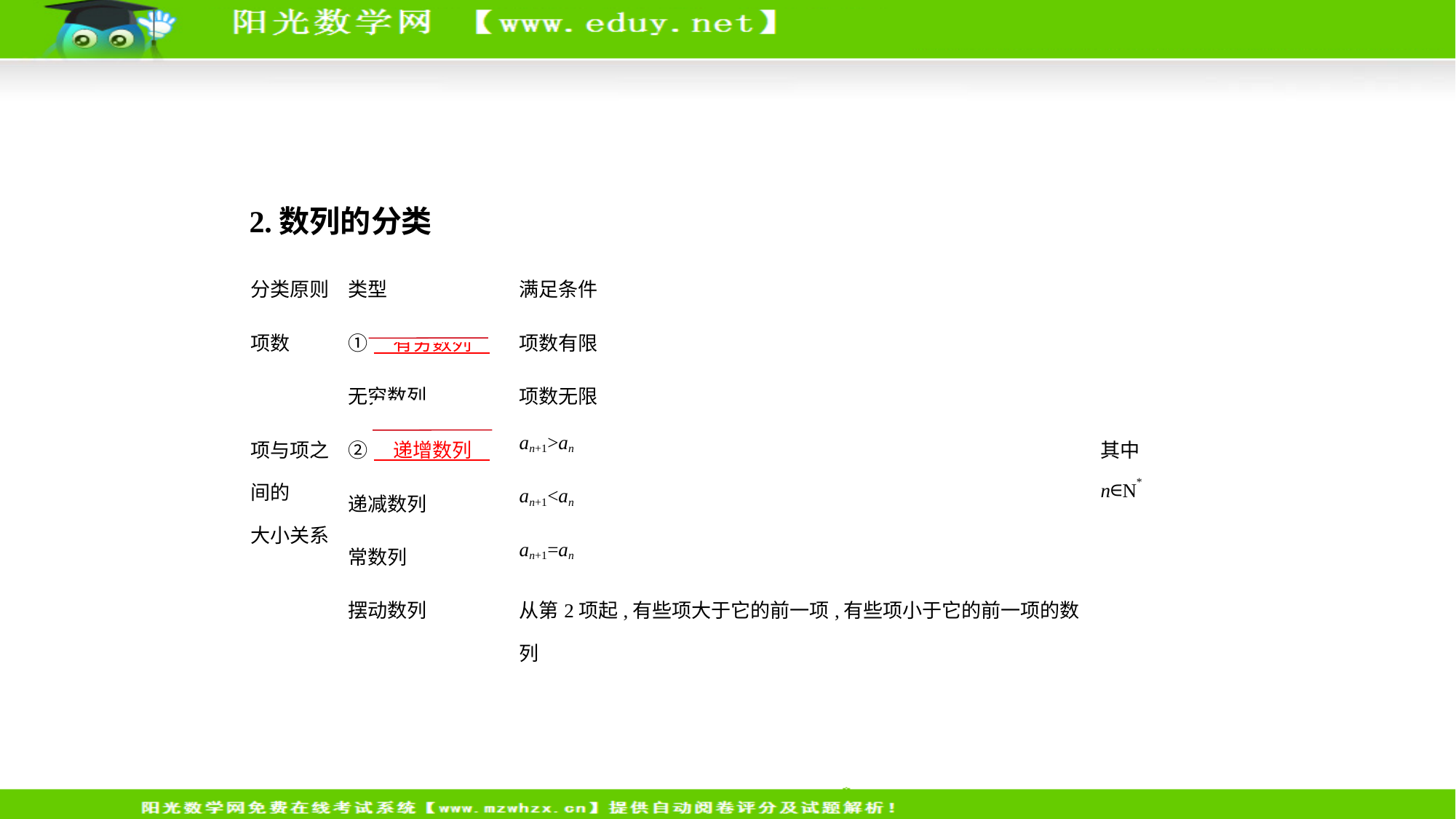

2.数列的分类
| 分类原则 | 类型 | 满足条件 |  |
| --- | --- | --- | --- |
| 项数 | ①　有穷数列 | 项数有限 |  |
|  | 无穷数列 | 项数无限 |  |
| 项与项之间的 大小关系 | ②　递增数列 | an+1>an | 其中 n∈N\* |
|  | 递减数列 | an+1<an |  |
|  | 常数列 | an+1=an |  |
|  | 摆动数列 | 从第2项起,有些项大于它的前一项,有些项小于它的前一项的数列 |  |